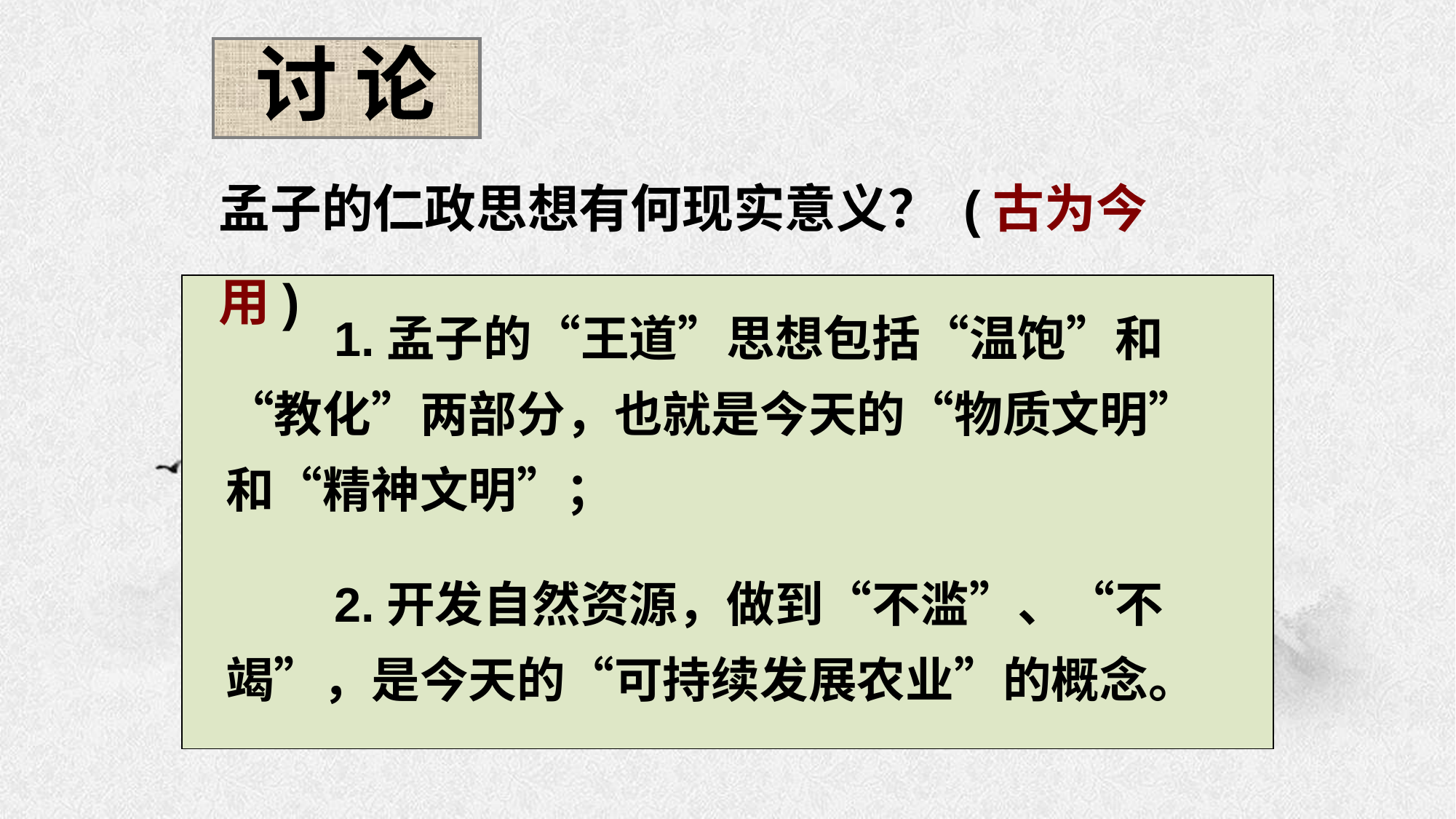

讨 论
孟子的仁政思想有何现实意义？ (古为今用)

　　1.孟子的“王道”思想包括“温饱”和“教化”两部分，也就是今天的“物质文明” 和“精神文明”；
　　2.开发自然资源，做到“不滥”、“不竭”，是今天的“可持续发展农业”的概念。